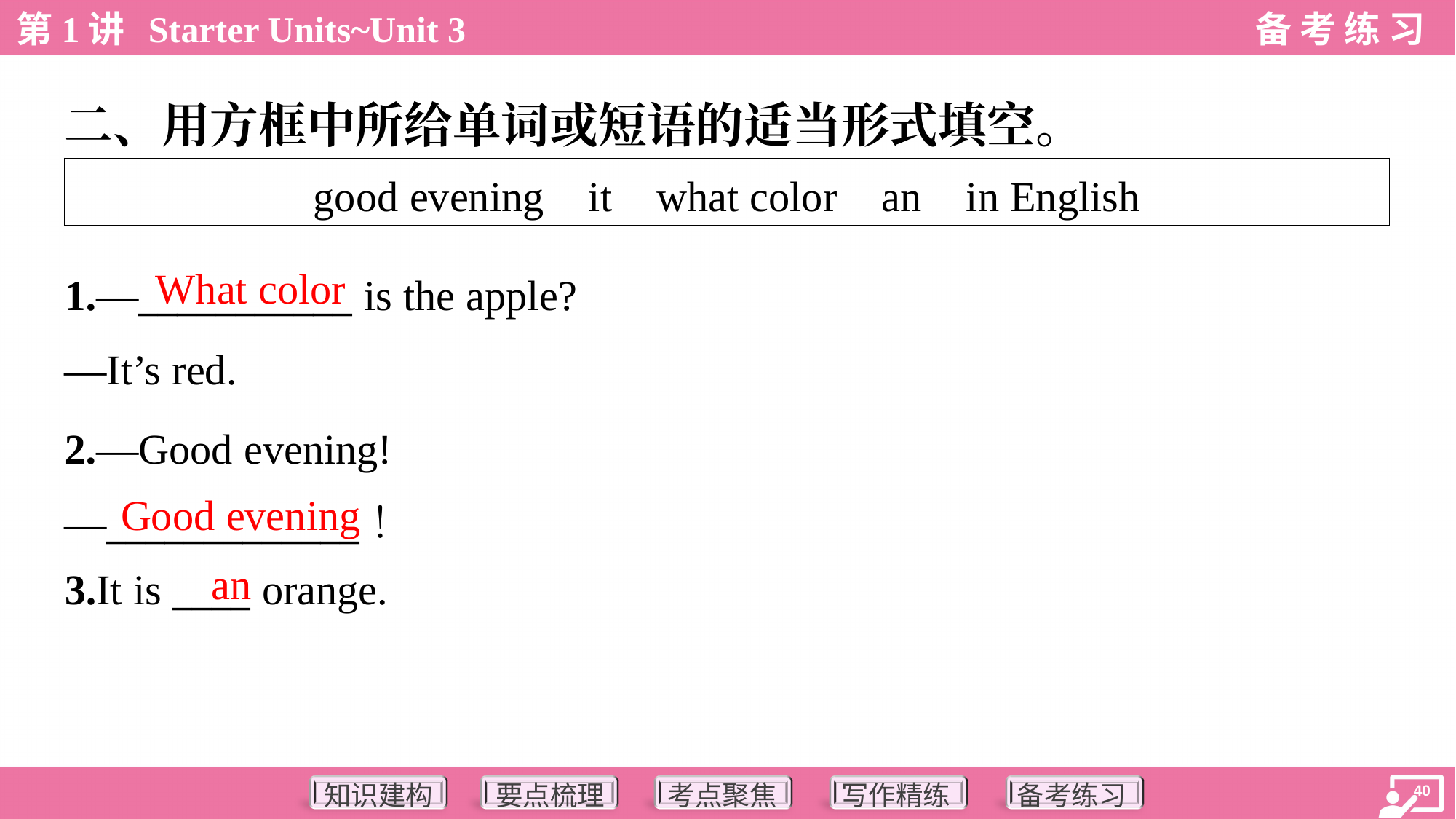

二、用方框中所给单词或短语的适当形式填空。
| good evening it what color an in English |
| --- |
What color
1.—___________ is the apple?
—It’s red.
2.—Good evening!
—_____________！
Good evening
an
3.It is ____ orange.